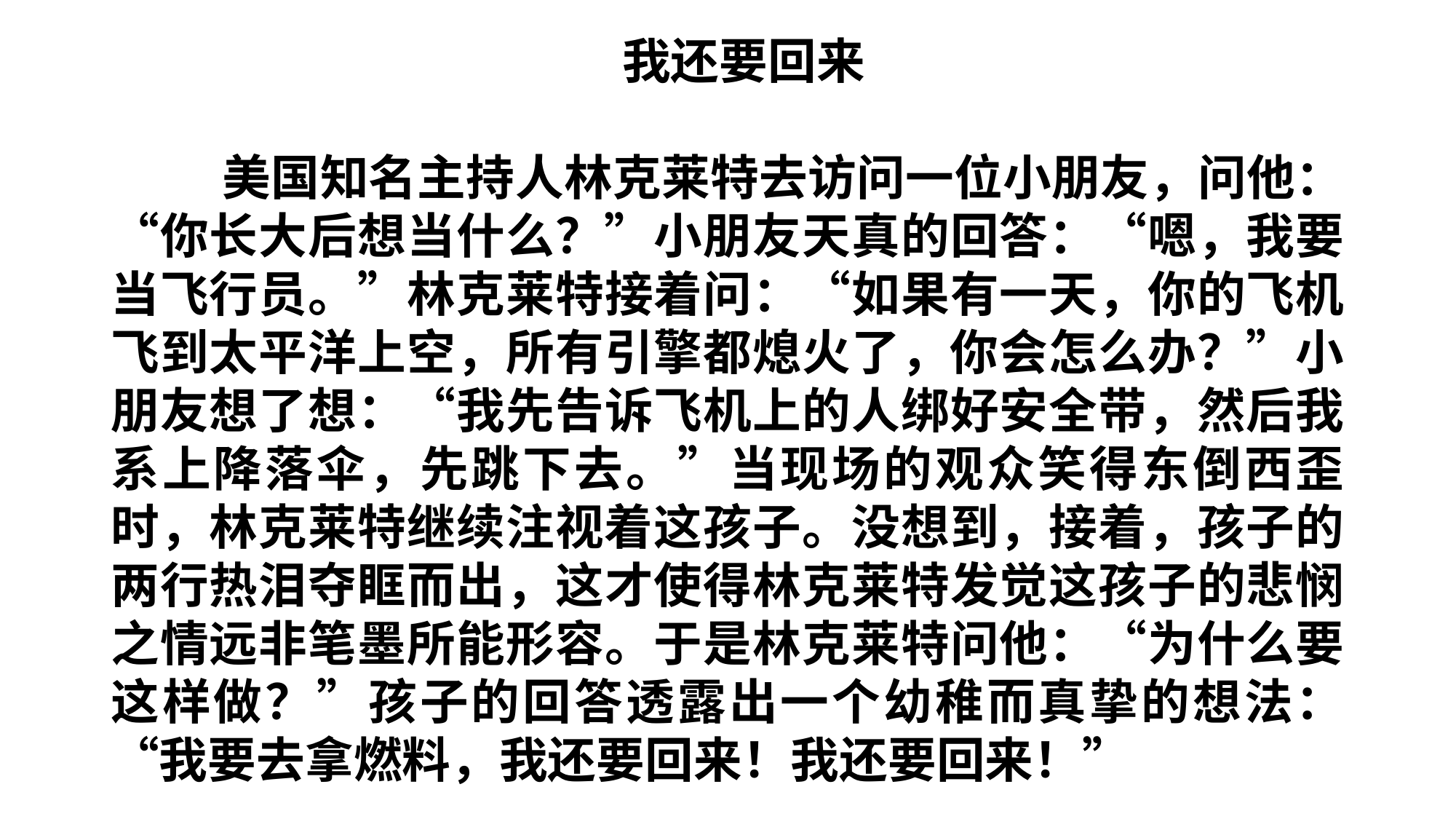

我还要回来

      美国知名主持人林克莱特去访问一位小朋友，问他：“你长大后想当什么？”小朋友天真的回答：“嗯，我要当飞行员。”林克莱特接着问：“如果有一天，你的飞机飞到太平洋上空，所有引擎都熄火了，你会怎么办？”小朋友想了想：“我先告诉飞机上的人绑好安全带，然后我系上降落伞，先跳下去。”当现场的观众笑得东倒西歪时，林克莱特继续注视着这孩子。没想到，接着，孩子的两行热泪夺眶而出，这才使得林克莱特发觉这孩子的悲悯之情远非笔墨所能形容。于是林克莱特问他：“为什么要这样做？”孩子的回答透露出一个幼稚而真挚的想法：“我要去拿燃料，我还要回来！我还要回来！”